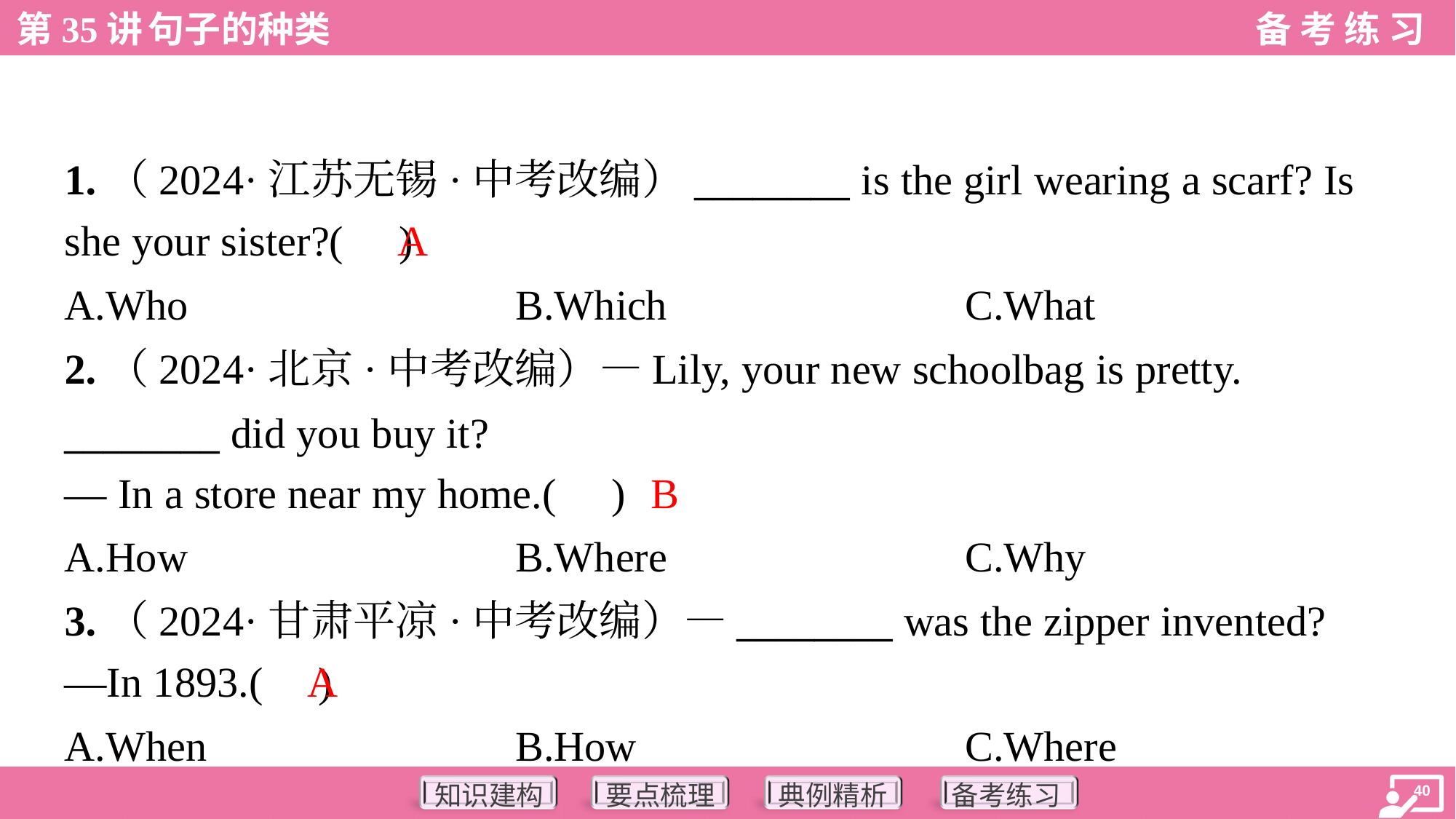

1.（2024·江苏无锡·中考改编）________ is the girl wearing a scarf? Is
she your sister?(     )
A
A.Who	B.Which	C.What
2.（2024·北京·中考改编）—Lily, your new schoolbag is pretty.
________ did you buy it?
— In a store near my home.(     )
B
A.How	B.Where	C.Why
3.（2024·甘肃平凉·中考改编）—________ was the zipper invented?
—In 1893.(     )
A
A.When	B.How	C.Where